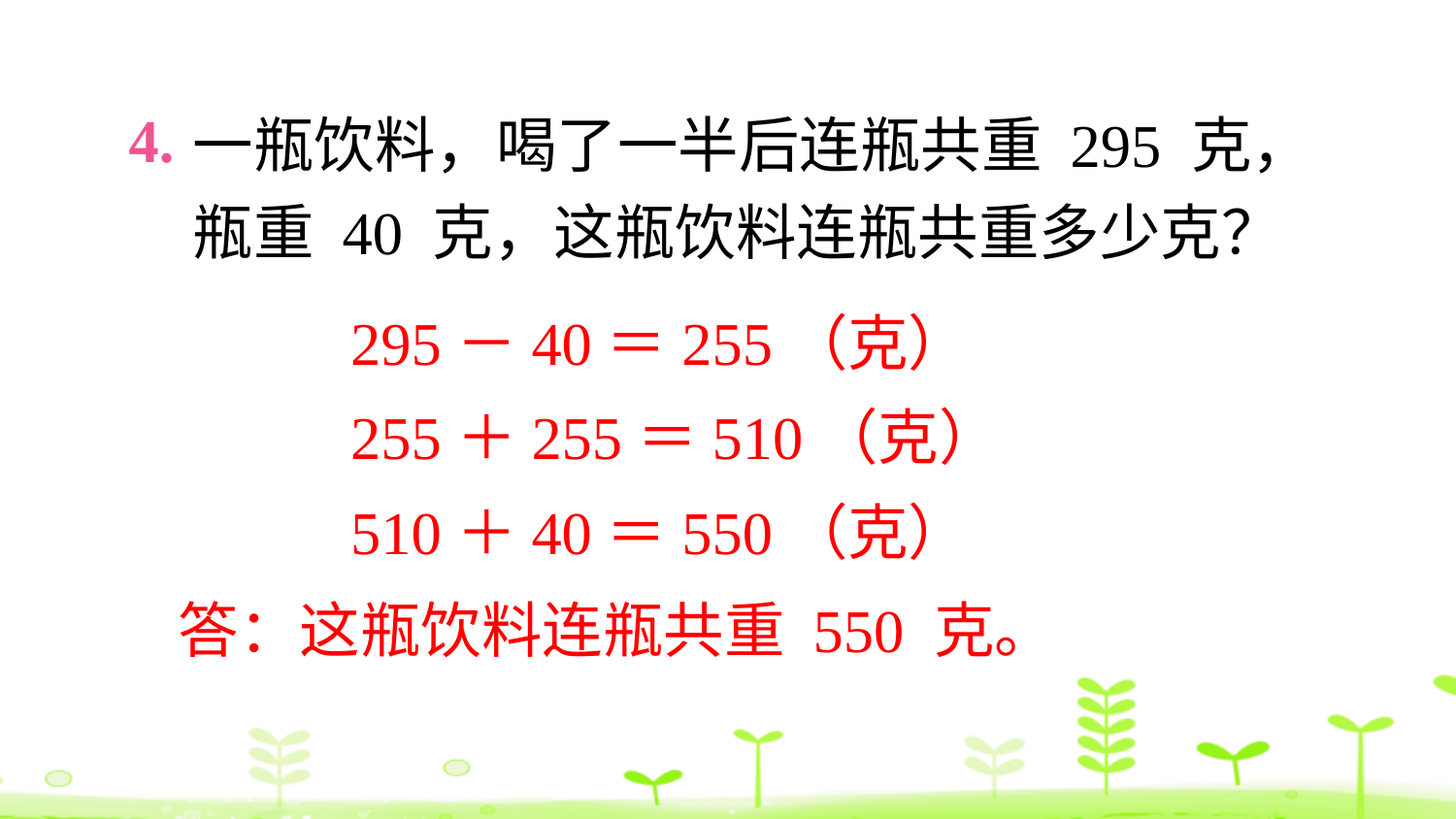

4.
一瓶饮料，喝了一半后连瓶共重 295 克，瓶重 40 克，这瓶饮料连瓶共重多少克？
295－40＝255（克）
255＋255＝510（克）
510＋40＝550（克）
答：这瓶饮料连瓶共重 550 克。